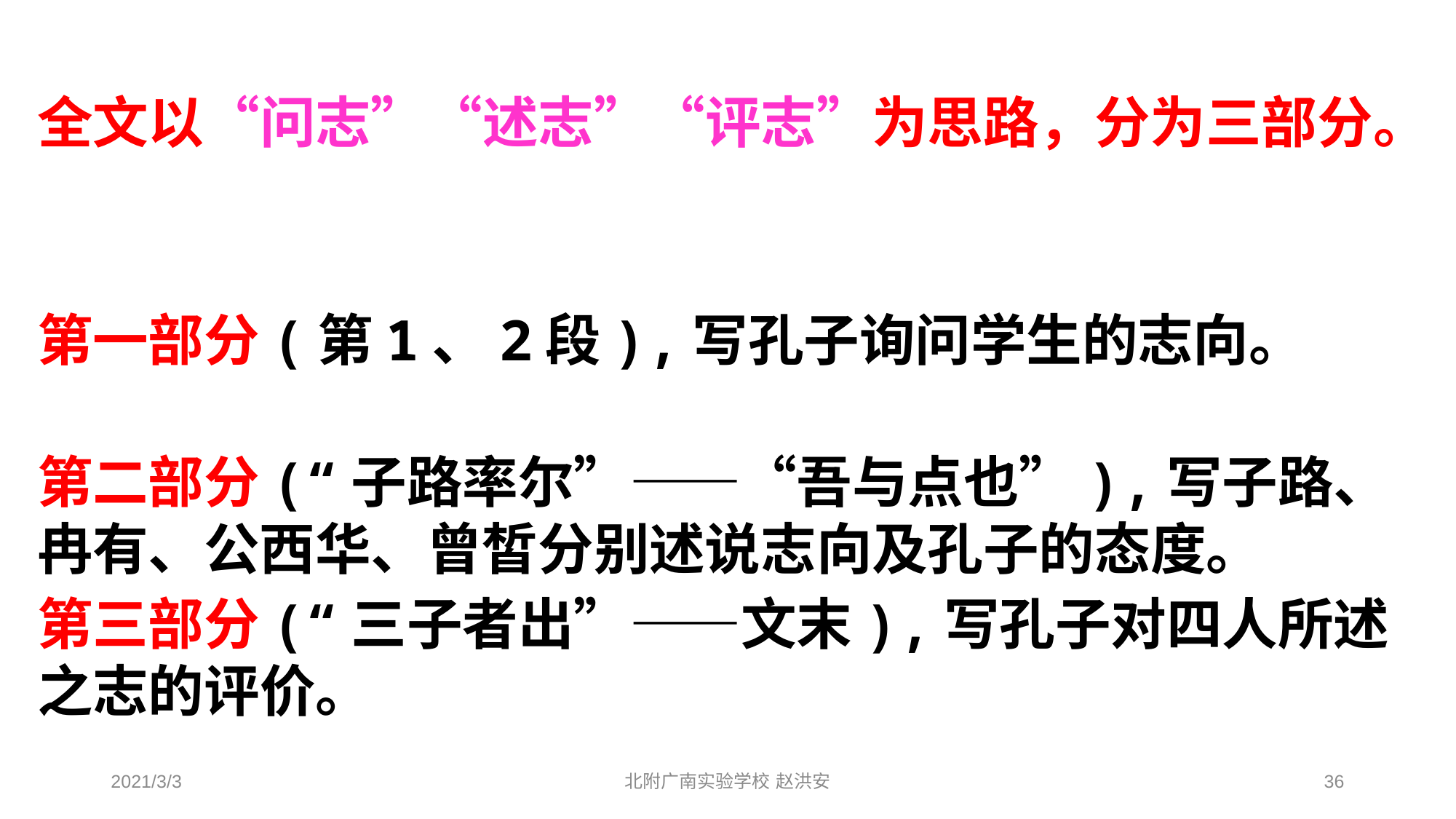

全文以“问志”“述志”“评志”为思路，分为三部分。

第一部分(第1、2段),写孔子询问学生的志向。
第二部分(“子路率尔”——“吾与点也”),写子路、冉有、公西华、曾皙分别述说志向及孔子的态度。
第三部分(“三子者出”——文末),写孔子对四人所述之志的评价。
2021/3/3
北附广南实验学校 赵洪安
36